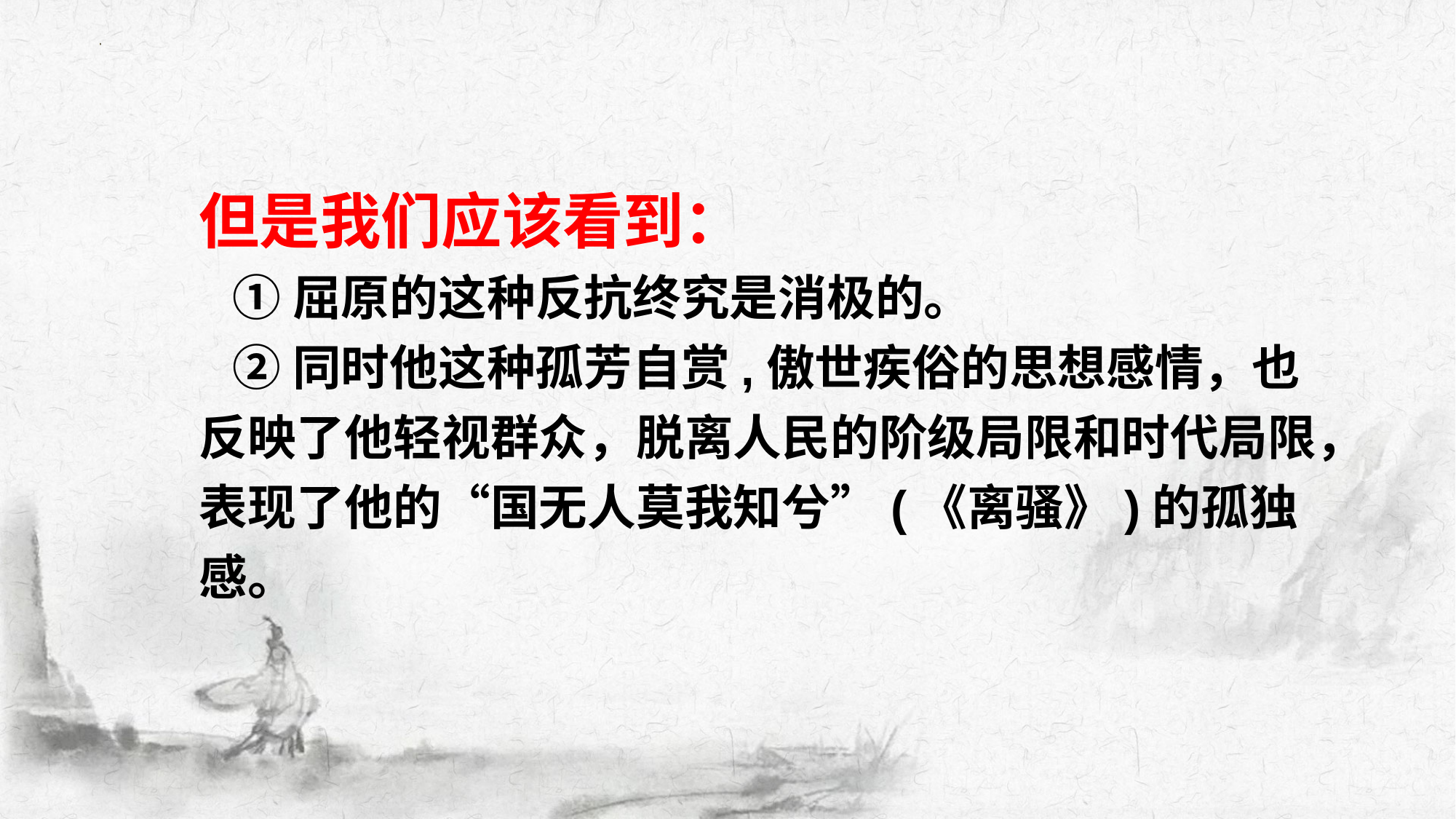

但是我们应该看到：
   ①屈原的这种反抗终究是消极的。
   ②同时他这种孤芳自赏,傲世疾俗的思想感情，也反映了他轻视群众，脱离人民的阶级局限和时代局限，表现了他的“国无人莫我知兮”(《离骚》)的孤独感。